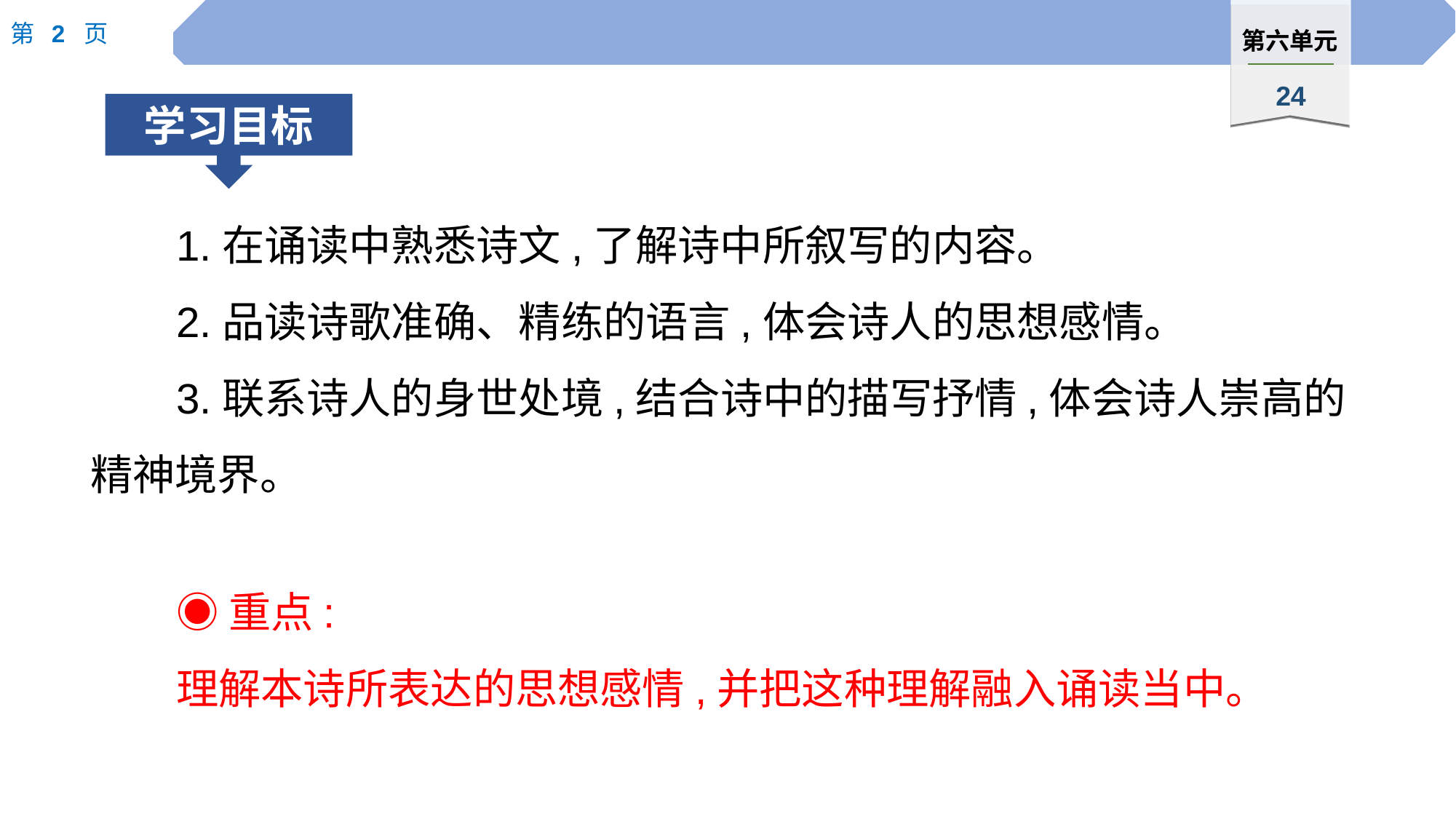

1.在诵读中熟悉诗文,了解诗中所叙写的内容。
2.品读诗歌准确、精练的语言,体会诗人的思想感情。
3.联系诗人的身世处境,结合诗中的描写抒情,体会诗人崇高的精神境界。
◉重点:
理解本诗所表达的思想感情,并把这种理解融入诵读当中。